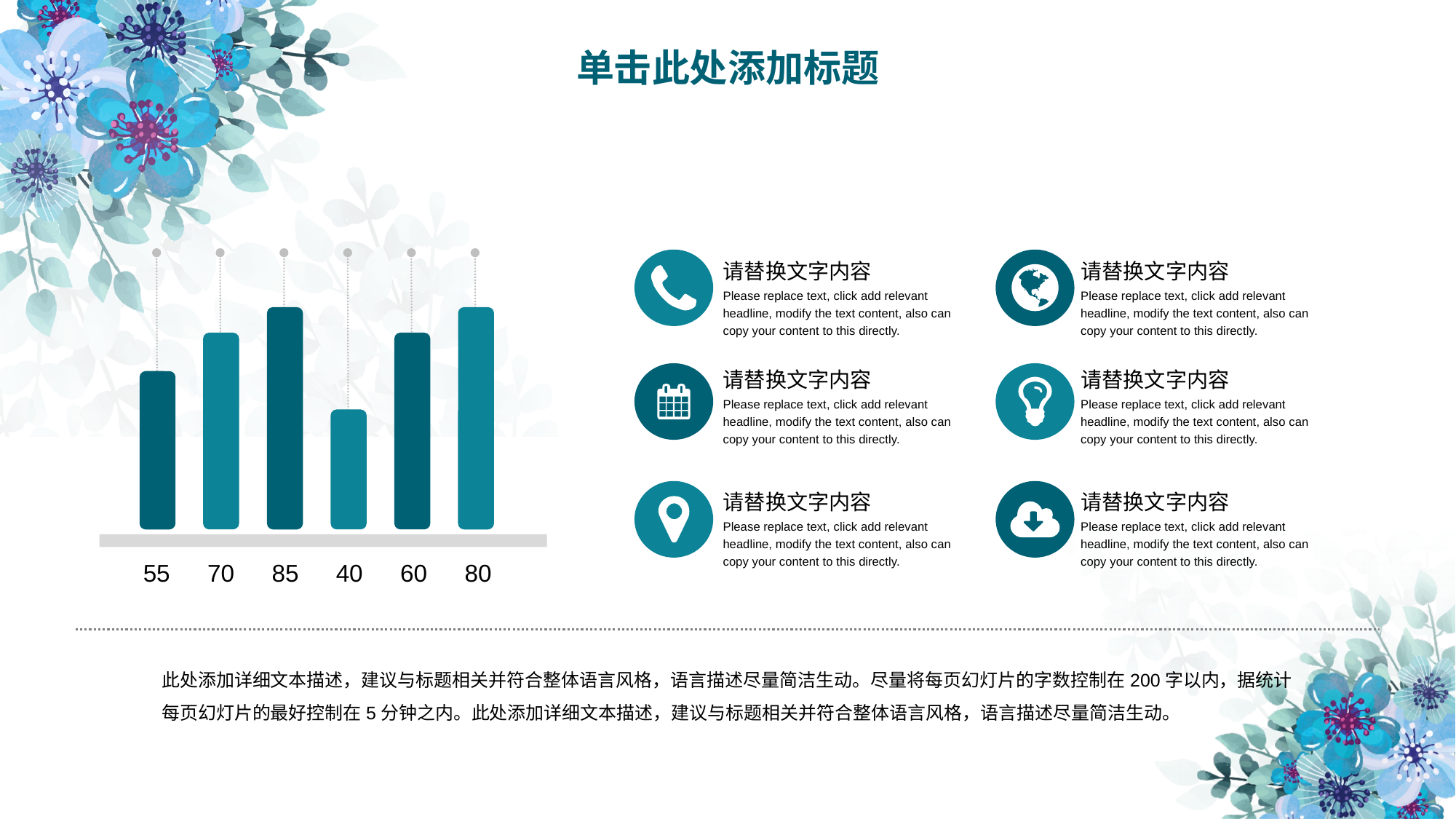

单击此处添加标题

请替换文字内容
Please replace text, click add relevant headline, modify the text content, also can copy your content to this directly.
请替换文字内容
Please replace text, click add relevant headline, modify the text content, also can copy your content to this directly.
请替换文字内容
Please replace text, click add relevant headline, modify the text content, also can copy your content to this directly.
请替换文字内容
Please replace text, click add relevant headline, modify the text content, also can copy your content to this directly.

请替换文字内容
Please replace text, click add relevant headline, modify the text content, also can copy your content to this directly.
请替换文字内容
Please replace text, click add relevant headline, modify the text content, also can copy your content to this directly.

55
70
85
40
60
80
此处添加详细文本描述，建议与标题相关并符合整体语言风格，语言描述尽量简洁生动。尽量将每页幻灯片的字数控制在200字以内，据统计每页幻灯片的最好控制在5分钟之内。此处添加详细文本描述，建议与标题相关并符合整体语言风格，语言描述尽量简洁生动。